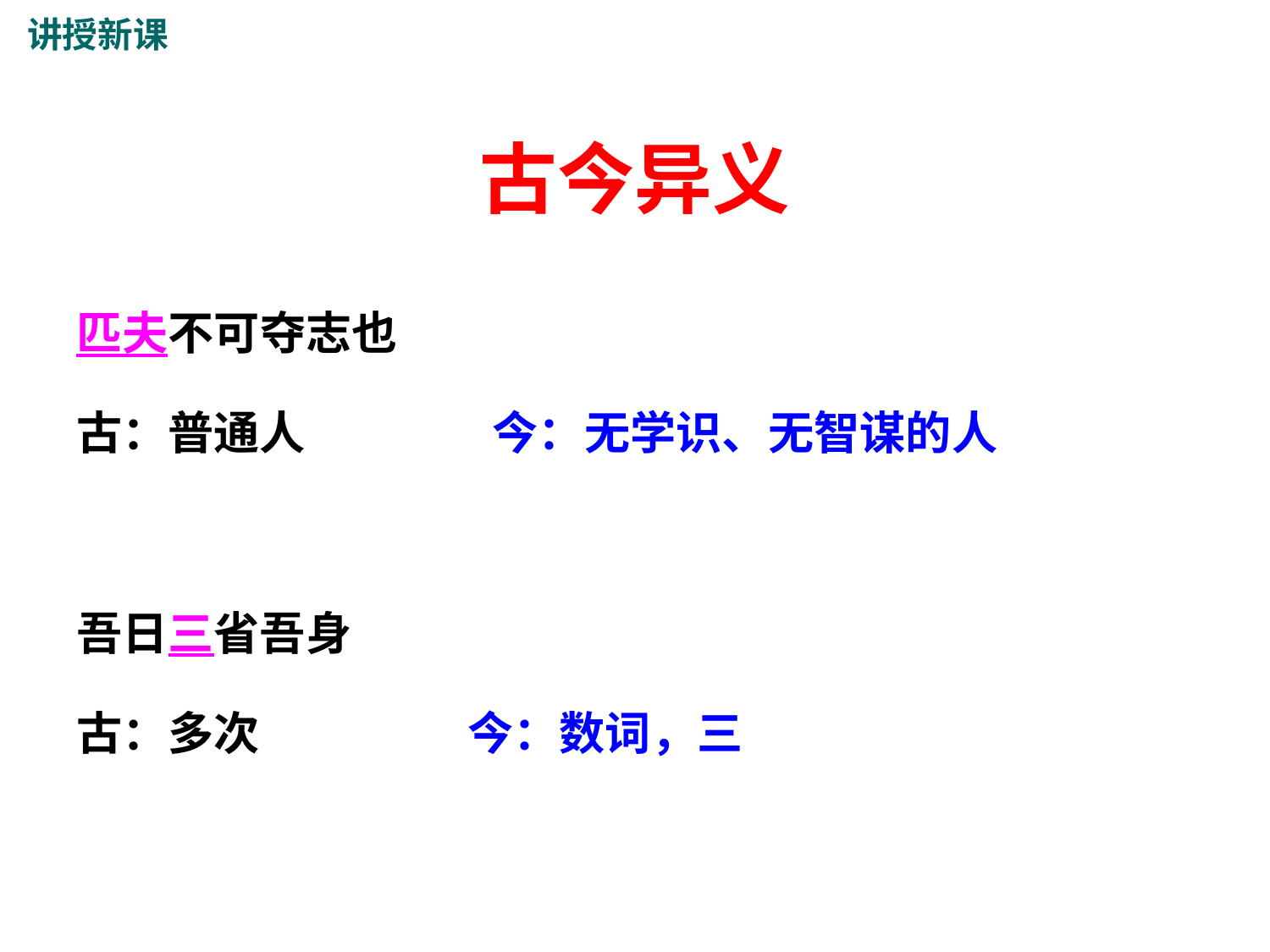

讲授新课
# 古今异义
匹夫不可夺志也
古：普通人                  今：无学识、无智谋的人

吾日三省吾身
古：多次                    今：数词，三